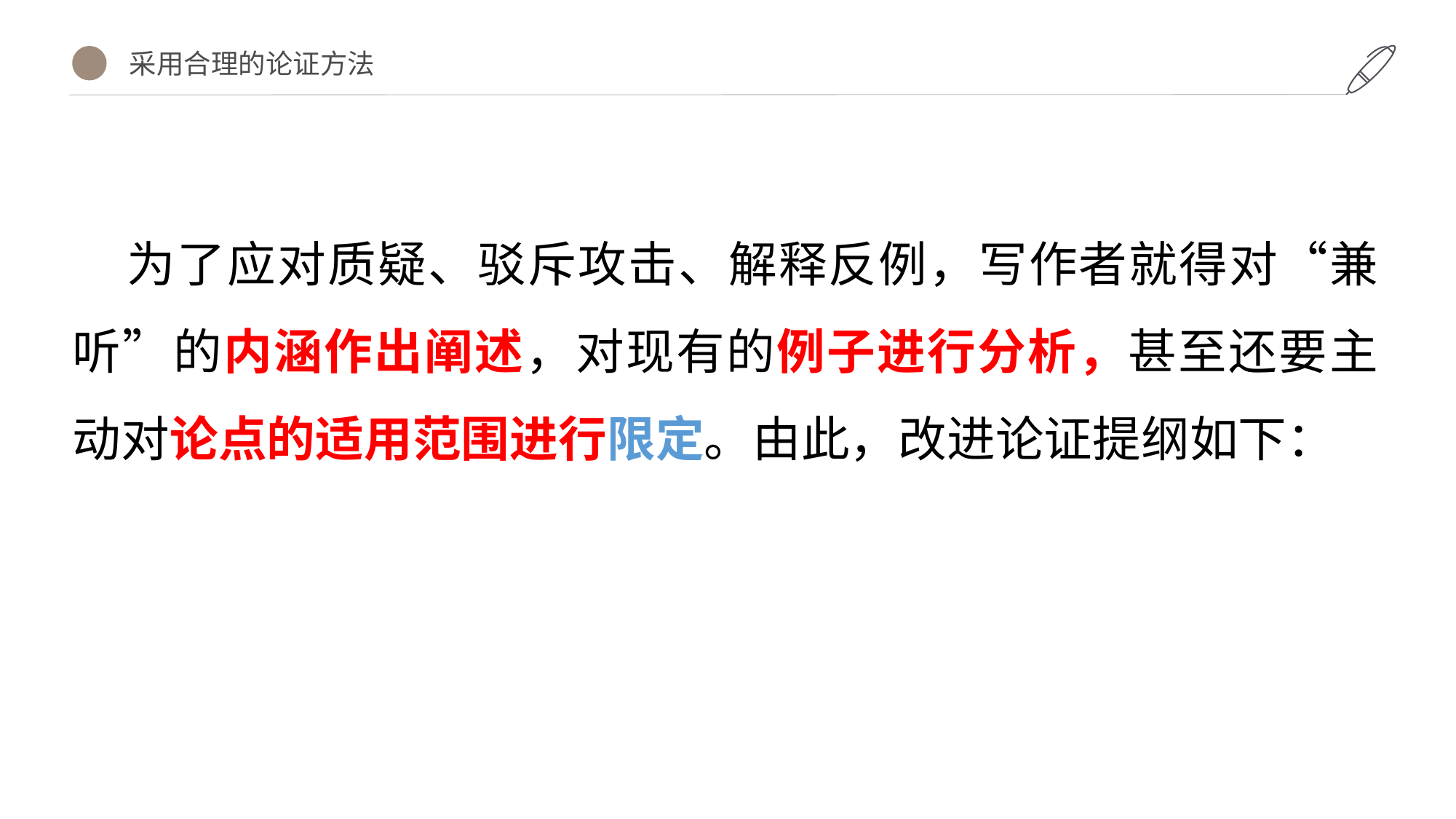

采用合理的论证方法

为了应对质疑、驳斥攻击、解释反例，写作者就得对“兼听”的内涵作出阐述，对现有的例子进行分析，甚至还要主动对论点的适用范围进行限定。由此，改进论证提纲如下：